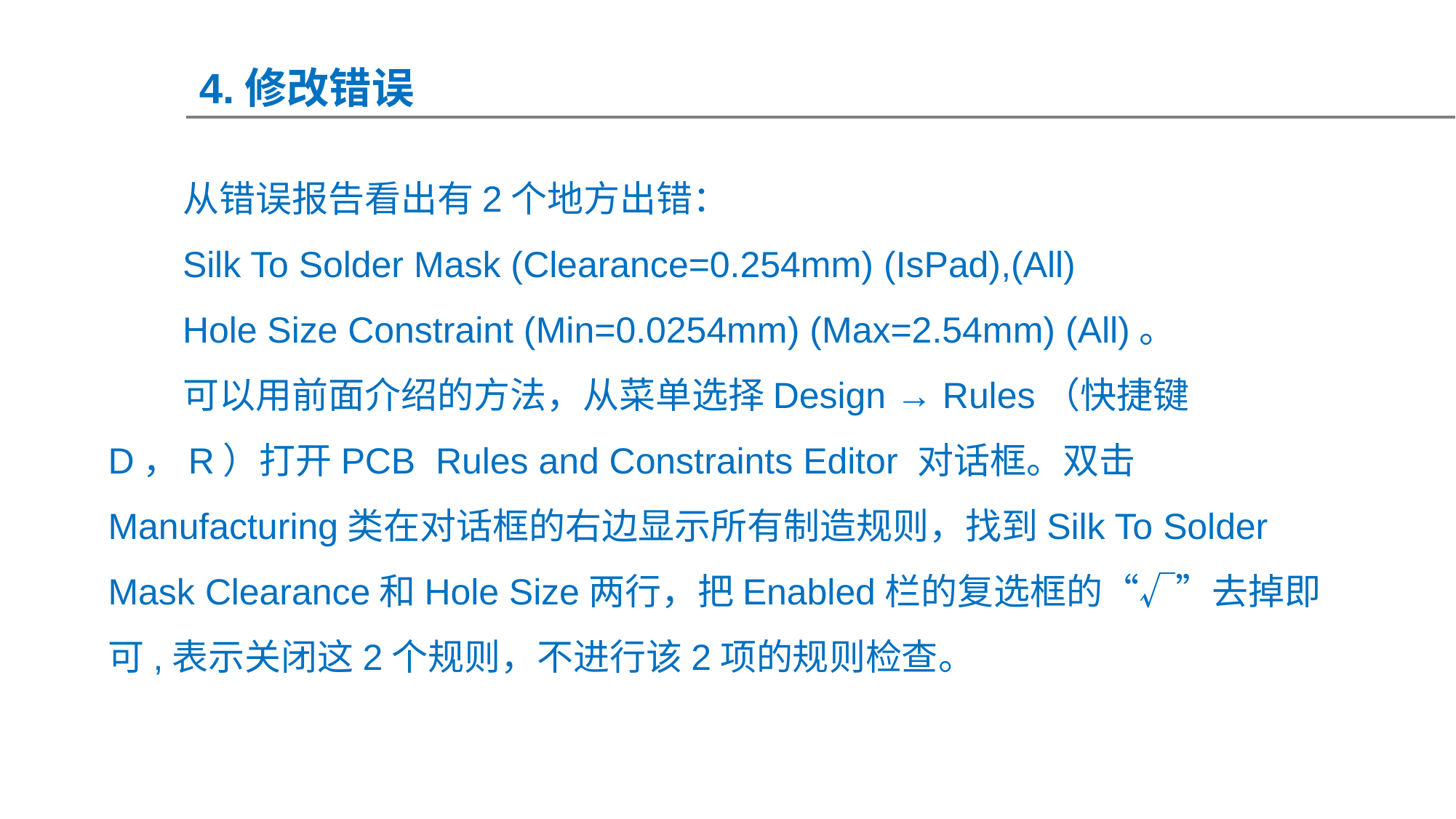

4.修改错误
从错误报告看出有2个地方出错：
Silk To Solder Mask (Clearance=0.254mm) (IsPad),(All)
Hole Size Constraint (Min=0.0254mm) (Max=2.54mm) (All)。
可以用前面介绍的方法，从菜单选择Design → Rules（快捷键D，R）打开PCB  Rules and Constraints Editor 对话框。双击Manufacturing类在对话框的右边显示所有制造规则，找到Silk To Solder Mask Clearance和Hole Size两行，把Enabled栏的复选框的“√”去掉即可,表示关闭这2个规则，不进行该2项的规则检查。